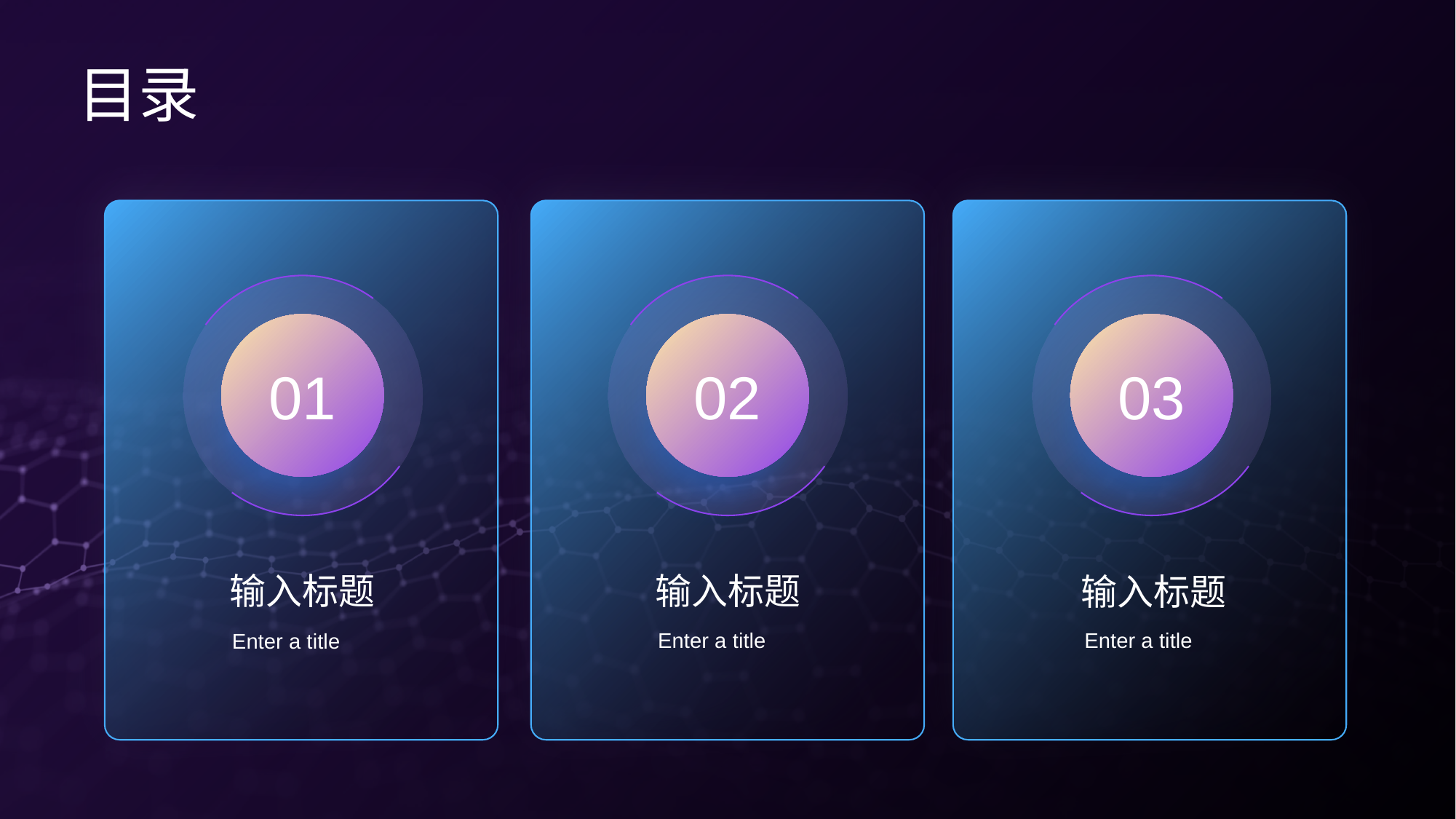

目录

01
输入标题
Enter a title

02
输入标题
Enter a title

03
输入标题
Enter a title